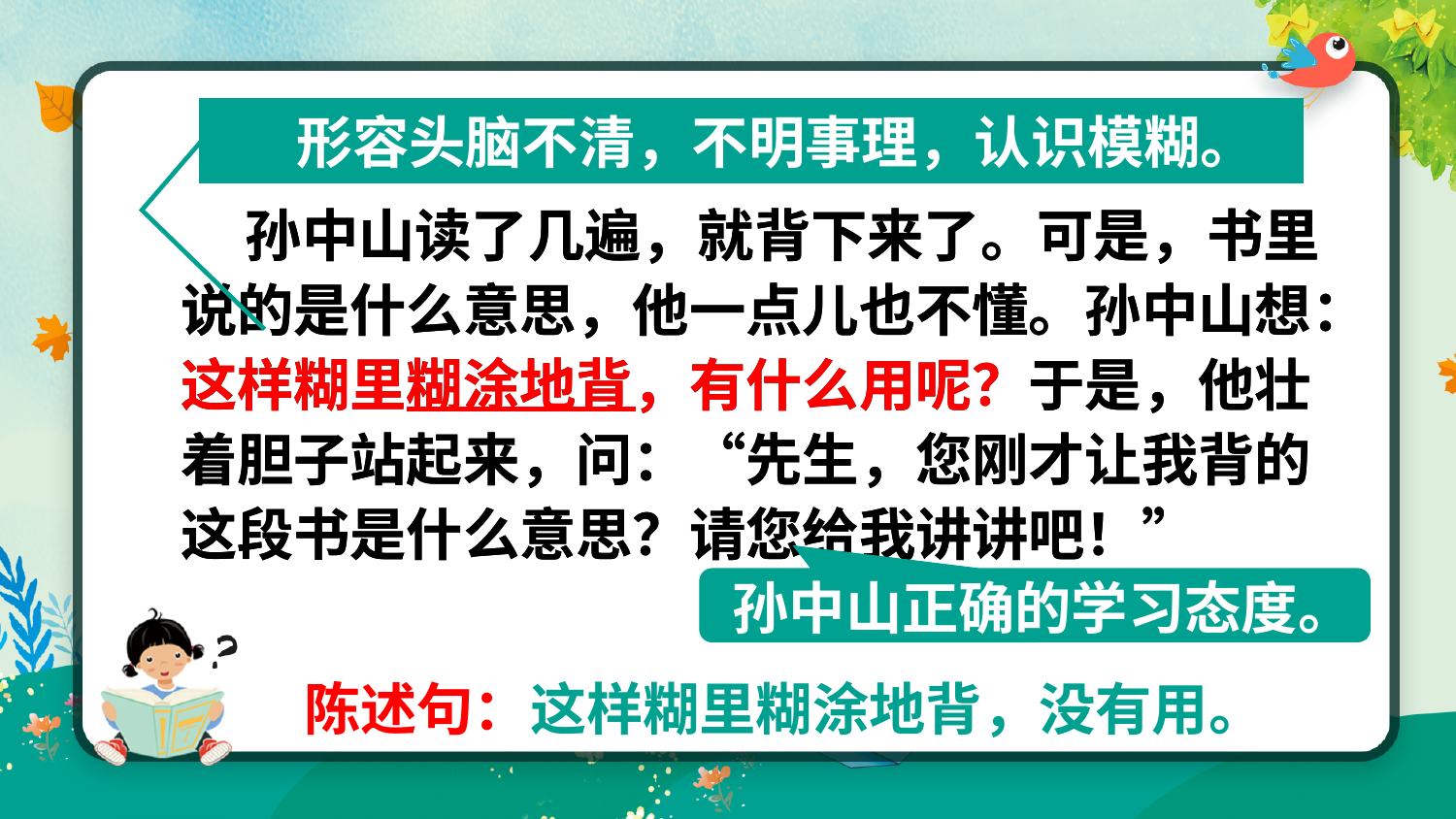

形容头脑不清，不明事理，认识模糊。

    孙中山读了几遍，就背下来了。可是，书里说的是什么意思，他一点儿也不懂。孙中山想：这样糊里糊涂地背，有什么用呢？于是，他壮着胆子站起来，问：“先生，您刚才让我背的这段书是什么意思？请您给我讲讲吧！”
    孙中山读了几遍，就背下来了。可是，书里说的是什么意思，他一点儿也不懂。孙中山想：这样糊里糊涂地背，有什么用呢？于是，他壮着胆子站起来，问：“先生，您刚才让我背的这段书是什么意思？请您给我讲讲吧！”
孙中山正确的学习态度。

陈述句：这样糊里糊涂地背，没有用。